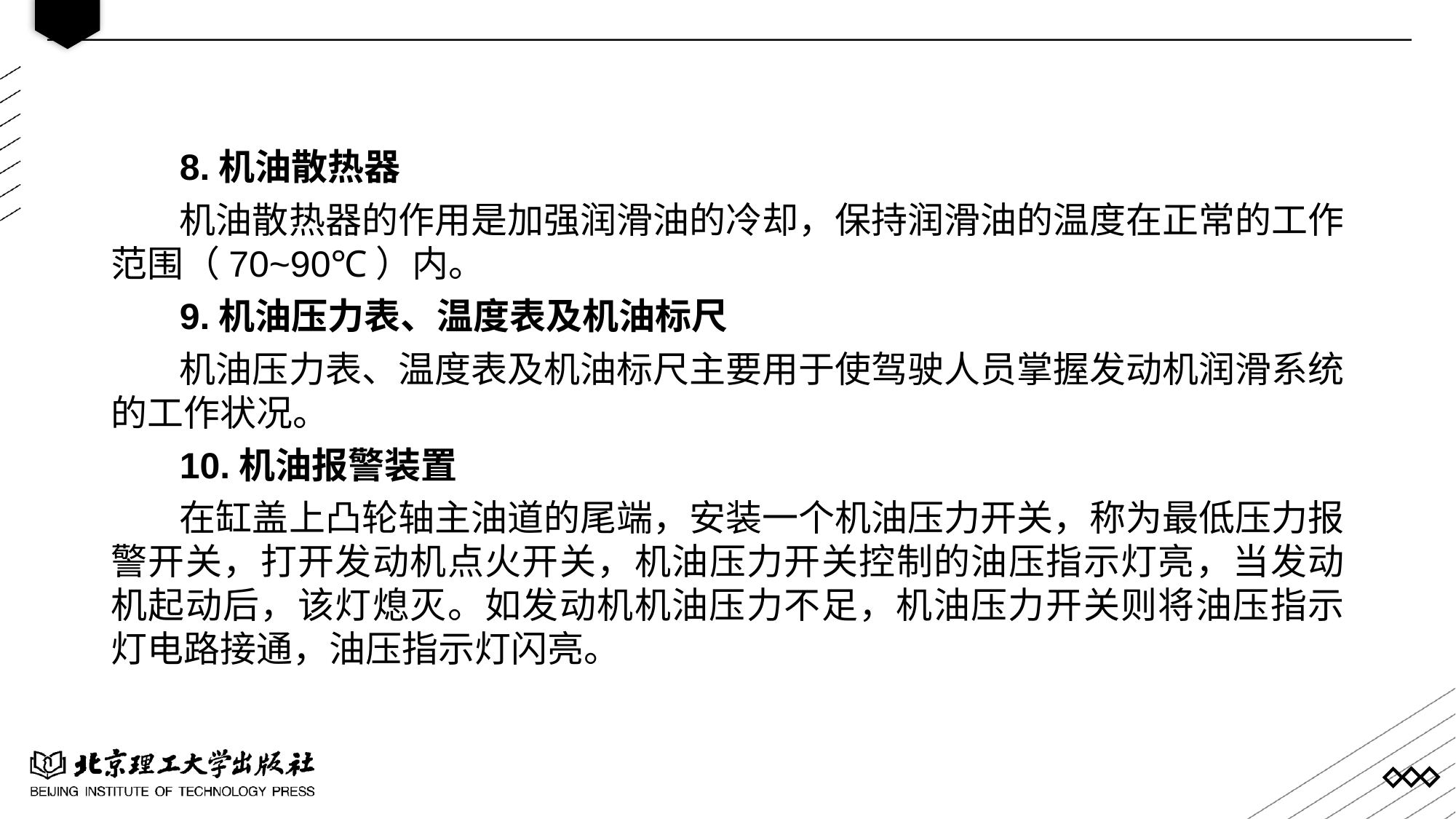

8.机油散热器
机油散热器的作用是加强润滑油的冷却，保持润滑油的温度在正常的工作范围（70~90℃）内。
9.机油压力表、温度表及机油标尺
机油压力表、温度表及机油标尺主要用于使驾驶人员掌握发动机润滑系统的工作状况。
10.机油报警装置
在缸盖上凸轮轴主油道的尾端，安装一个机油压力开关，称为最低压力报警开关，打开发动机点火开关，机油压力开关控制的油压指示灯亮，当发动机起动后，该灯熄灭。如发动机机油压力不足，机油压力开关则将油压指示灯电路接通，油压指示灯闪亮。